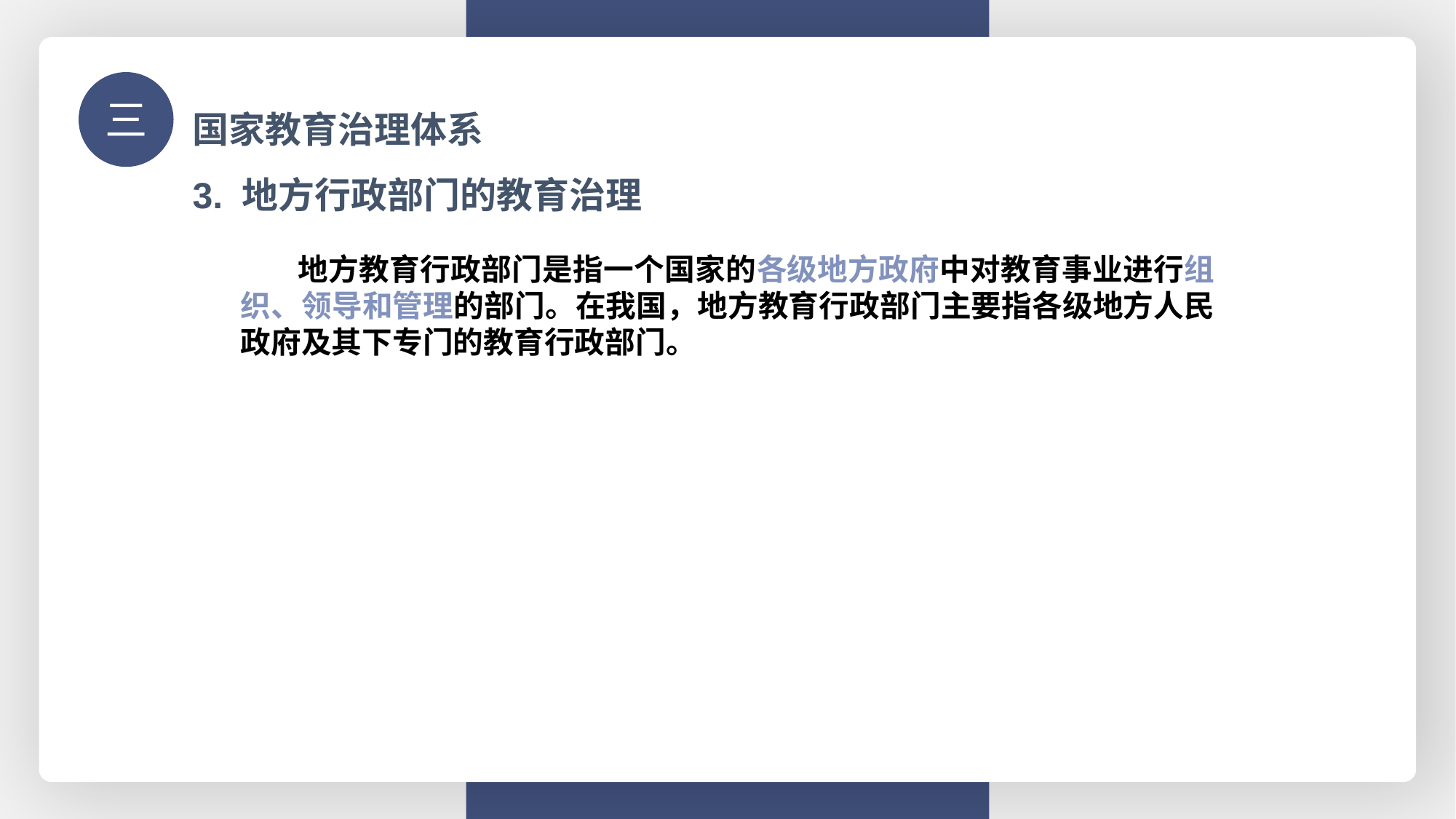

国家教育治理体系
三
3. 地方行政部门的教育治理
       地方教育行政部门是指一个国家的各级地方政府中对教育事业进行组织、领导和管理的部门。在我国，地方教育行政部门主要指各级地方人民政府及其下专门的教育行政部门。